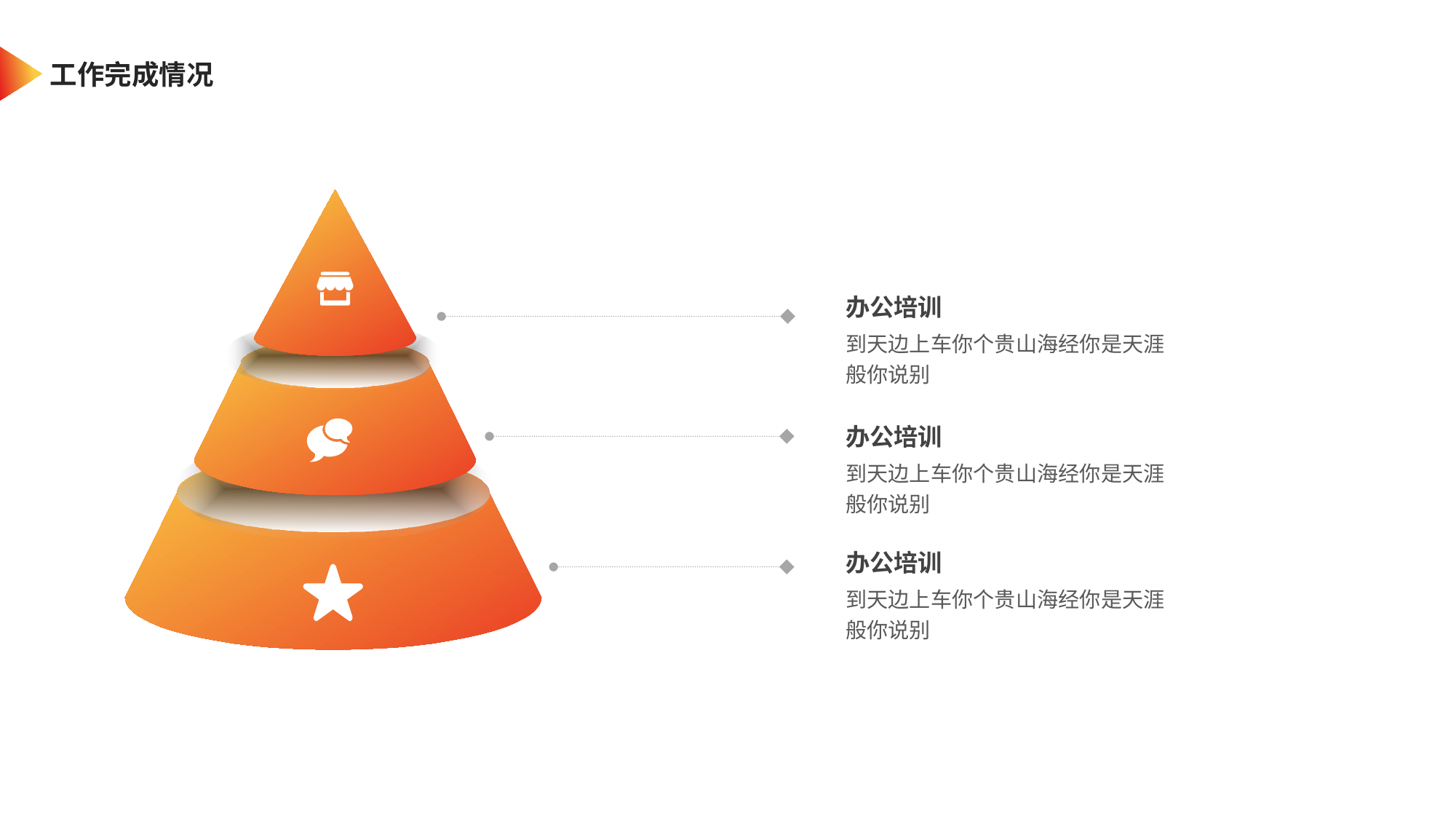

工作完成情况

办公培训

到天边上车你个贵山海经你是天涯般你说别
办公培训

到天边上车你个贵山海经你是天涯般你说别
办公培训

到天边上车你个贵山海经你是天涯般你说别